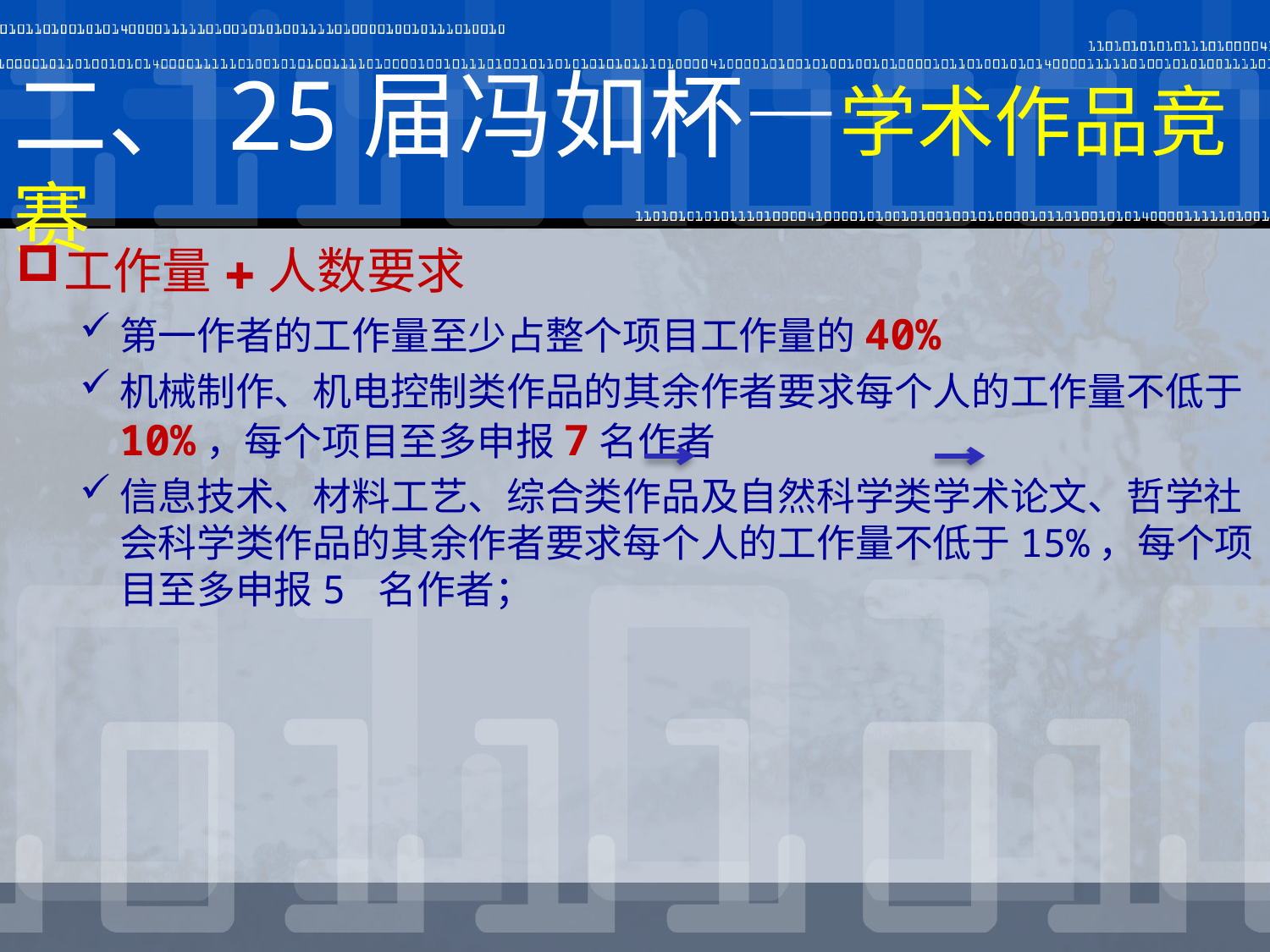

# 二、25届冯如杯—学术作品竞赛
工作量+人数要求
第一作者的工作量至少占整个项目工作量的40%
机械制作、机电控制类作品的其余作者要求每个人的工作量不低于10%，每个项目至多申报7名作者
信息技术、材料工艺、综合类作品及自然科学类学术论文、哲学社会科学类作品的其余作者要求每个人的工作量不低于15%，每个项目至多申报5 名作者；